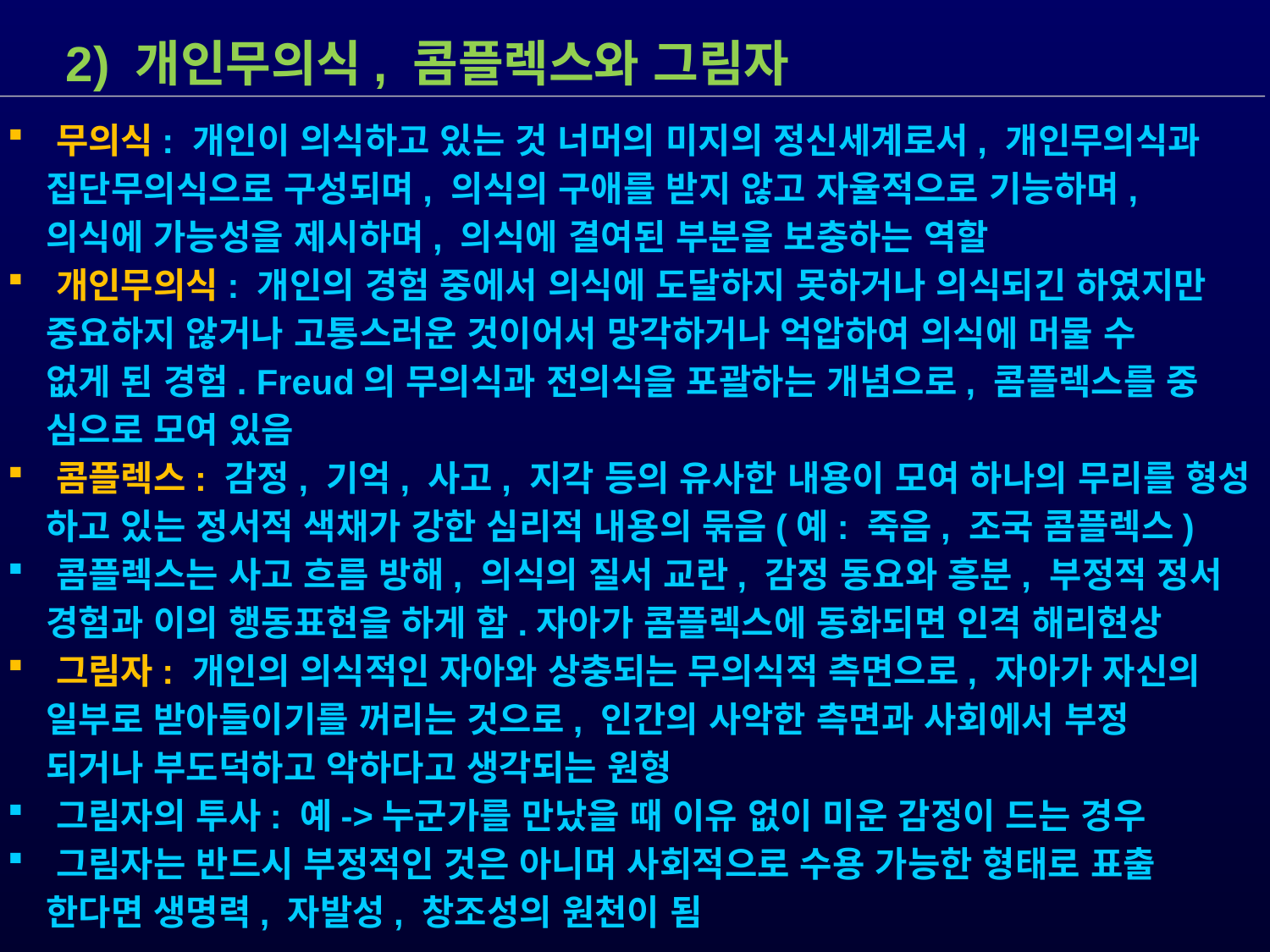

2) 개인무의식, 콤플렉스와 그림자

 무의식: 개인이 의식하고 있는 것 너머의 미지의 정신세계로서, 개인무의식과
   집단무의식으로 구성되며, 의식의 구애를 받지 않고 자율적으로 기능하며,
   의식에 가능성을 제시하며, 의식에 결여된 부분을 보충하는 역할
 개인무의식: 개인의 경험 중에서 의식에 도달하지 못하거나 의식되긴 하였지만
   중요하지 않거나 고통스러운 것이어서 망각하거나 억압하여 의식에 머물 수
   없게 된 경험. Freud의 무의식과 전의식을 포괄하는 개념으로, 콤플렉스를 중
   심으로 모여 있음
 콤플렉스: 감정, 기억, 사고, 지각 등의 유사한 내용이 모여 하나의 무리를 형성
   하고 있는 정서적 색채가 강한 심리적 내용의 묶음(예: 죽음, 조국 콤플렉스)
 콤플렉스는 사고 흐름 방해, 의식의 질서 교란, 감정 동요와 흥분, 부정적 정서
   경험과 이의 행동표현을 하게 함.자아가 콤플렉스에 동화되면 인격 해리현상
 그림자: 개인의 의식적인 자아와 상충되는 무의식적 측면으로, 자아가 자신의
   일부로 받아들이기를 꺼리는 것으로, 인간의 사악한 측면과 사회에서 부정
   되거나 부도덕하고 악하다고 생각되는 원형
 그림자의 투사: 예->누군가를 만났을 때 이유 없이 미운 감정이 드는 경우
 그림자는 반드시 부정적인 것은 아니며 사회적으로 수용 가능한 형태로 표출
   한다면 생명력, 자발성, 창조성의 원천이 됨